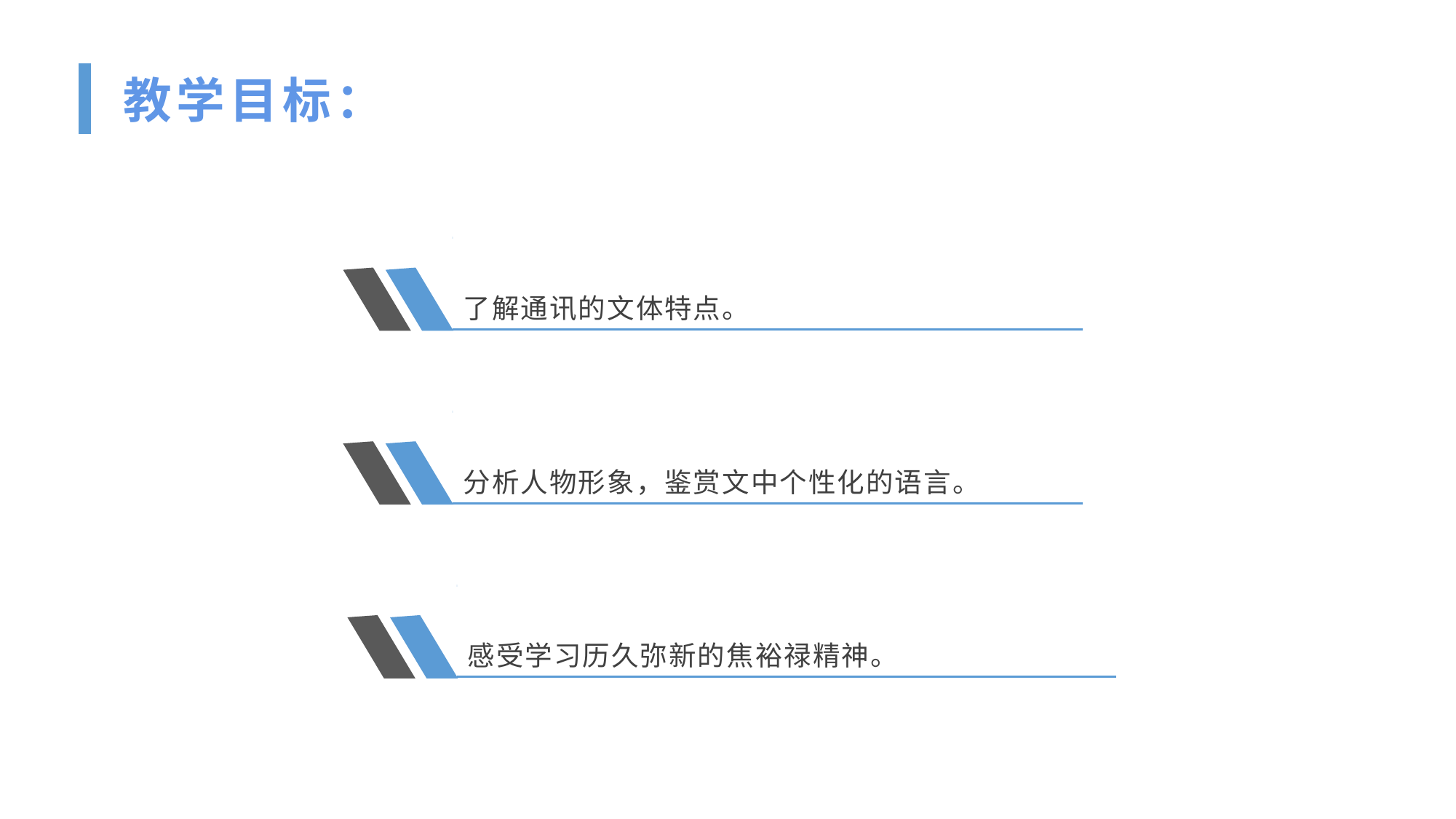

教学目标：
了解通讯的文体特点。

分析人物形象，鉴赏文中个性化的语言。

感受学习历久弥新的焦裕禄精神。